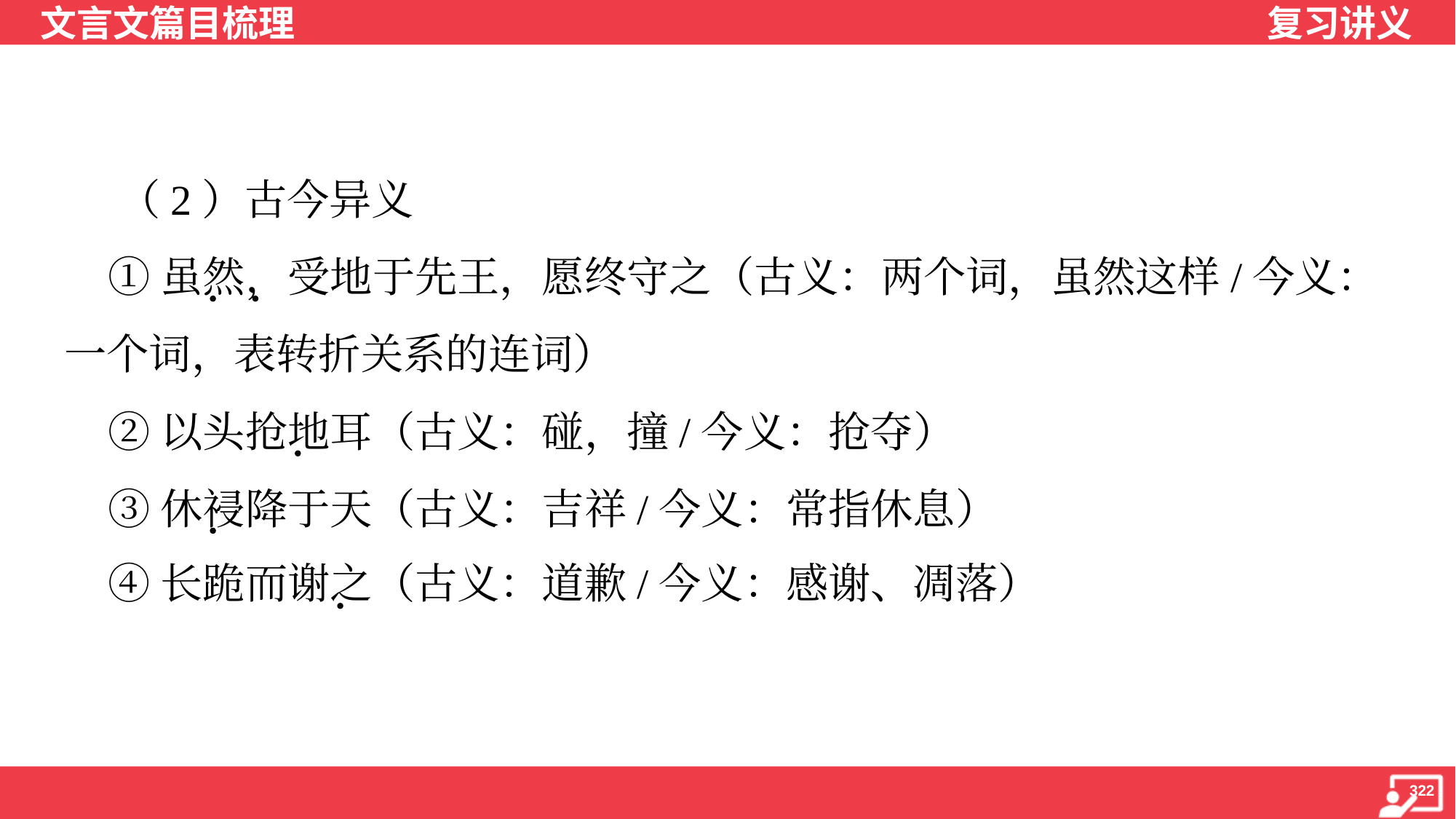

（2）古今异义
    ①虽然，受地于先王，愿终守之（古义：两个词，虽然这样/今义：
一个词，表转折关系的连词）
    ②以头抢地耳（古义：碰，撞/今义：抢夺）
    ③休祲降于天（古义：吉祥/今义：常指休息）
    ④长跪而谢之（古义：道歉/今义：感谢、凋落）